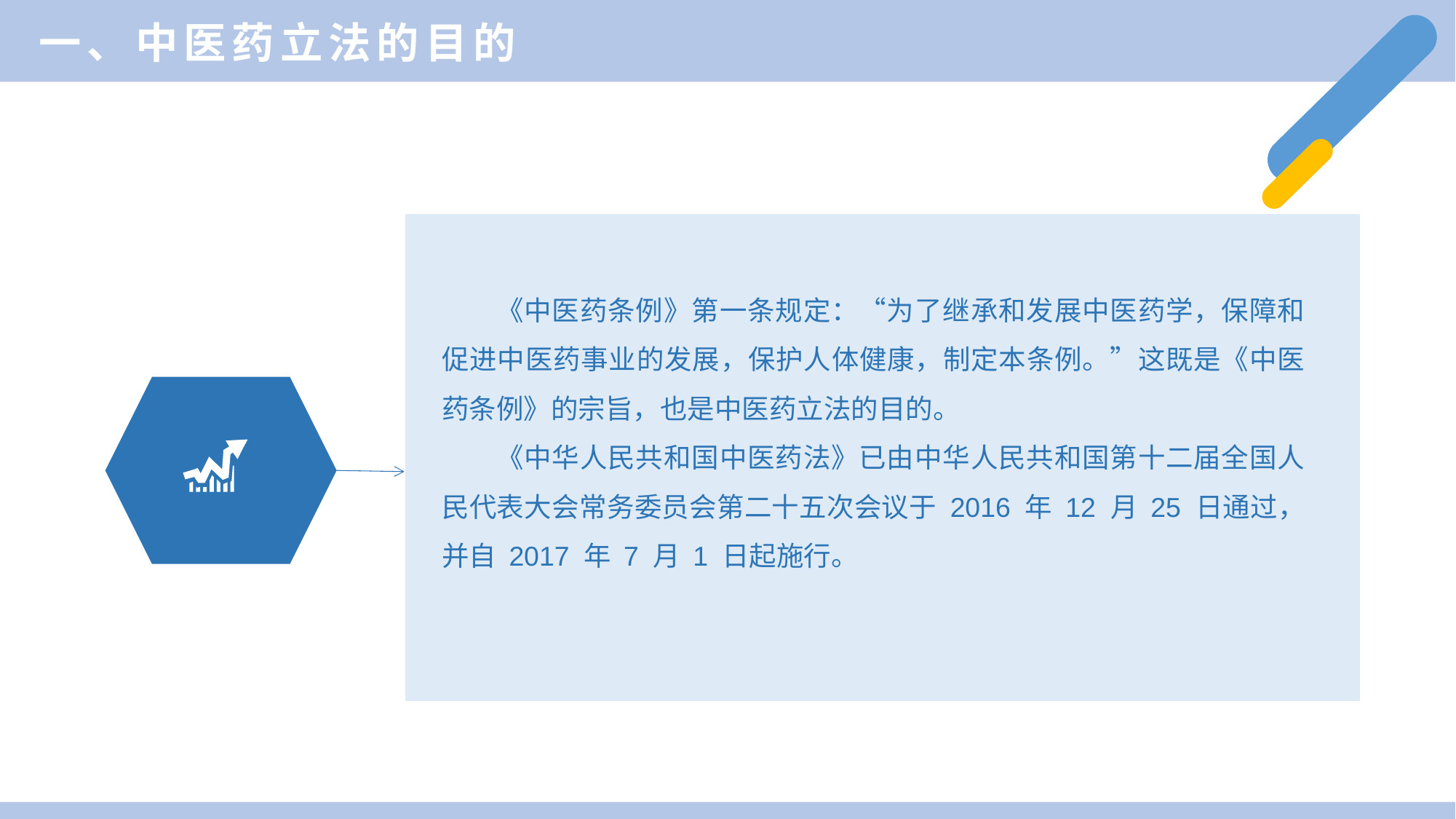

一、中医药立法的目的

《中医药条例》第一条规定：“为了继承和发展中医药学，保障和促进中医药事业的发展，保护人体健康，制定本条例。”这既是《中医药条例》的宗旨，也是中医药立法的目的。
《中华人民共和国中医药法》已由中华人民共和国第十二届全国人民代表大会常务委员会第二十五次会议于 2016 年 12 月 25 日通过，并自 2017 年 7 月 1 日起施行。